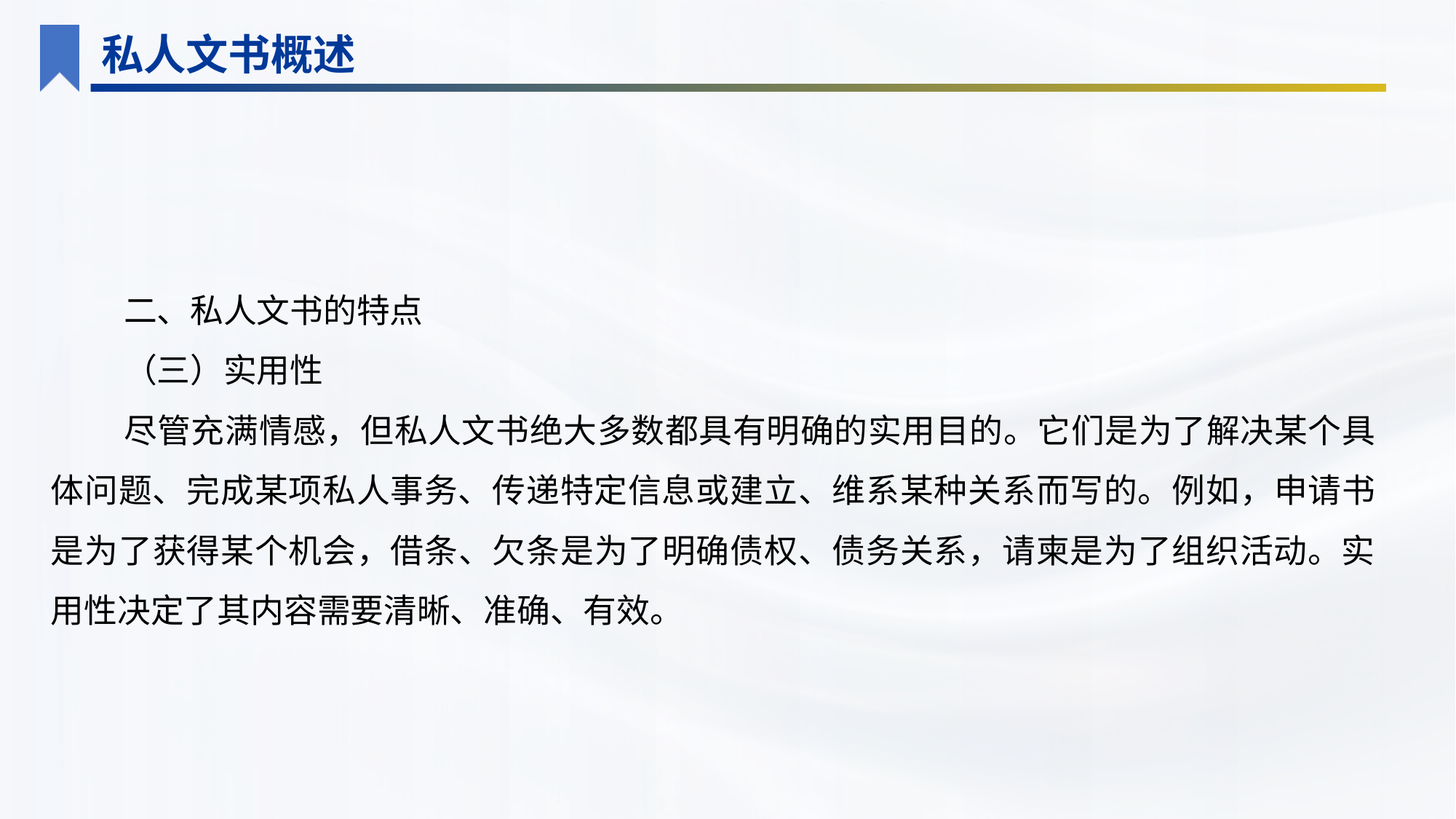

私人文书概述
二、私人文书的特点
（三）实用性
尽管充满情感，但私人文书绝大多数都具有明确的实用目的。它们是为了解决某个具体问题、完成某项私人事务、传递特定信息或建立、维系某种关系而写的。例如，申请书是为了获得某个机会，借条、欠条是为了明确债权、债务关系，请柬是为了组织活动。实用性决定了其内容需要清晰、准确、有效。